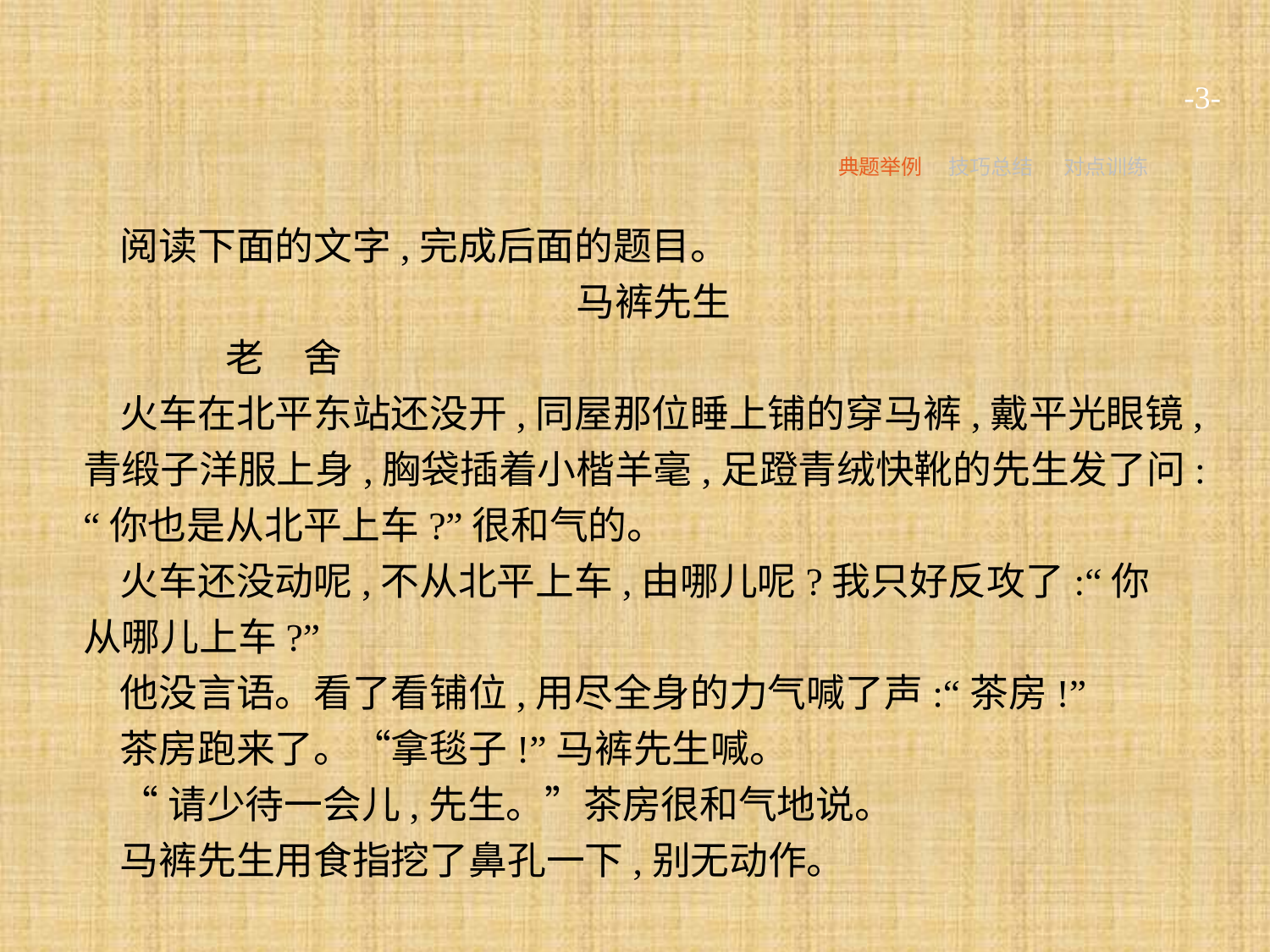

-3-
典题举例
技巧总结
对点训练
阅读下面的文字,完成后面的题目。
马裤先生
	老　舍
火车在北平东站还没开,同屋那位睡上铺的穿马裤,戴平光眼镜,青缎子洋服上身,胸袋插着小楷羊毫,足蹬青绒快靴的先生发了问:“你也是从北平上车?”很和气的。
火车还没动呢,不从北平上车,由哪儿呢?我只好反攻了:“你从哪儿上车?”
他没言语。看了看铺位,用尽全身的力气喊了声:“茶房!”
茶房跑来了。“拿毯子!”马裤先生喊。
“请少待一会儿,先生。”茶房很和气地说。
马裤先生用食指挖了鼻孔一下,别无动作。